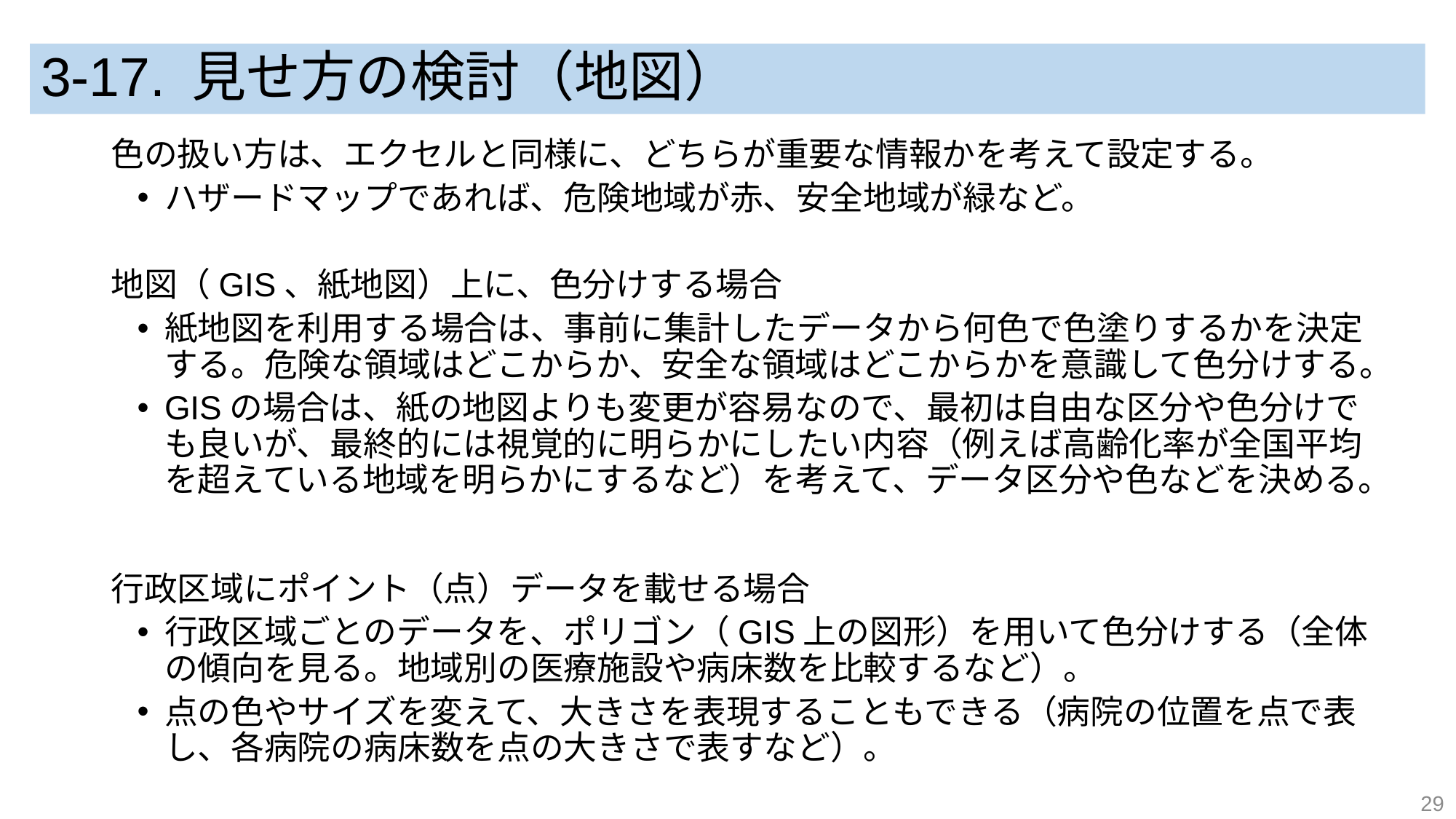

# 3-17. 見せ方の検討（地図）
色の扱い方は、エクセルと同様に、どちらが重要な情報かを考えて設定する。
ハザードマップであれば、危険地域が赤、安全地域が緑など。
地図（GIS、紙地図）上に、色分けする場合
紙地図を利用する場合は、事前に集計したデータから何色で色塗りするかを決定する。危険な領域はどこからか、安全な領域はどこからかを意識して色分けする。
GISの場合は、紙の地図よりも変更が容易なので、最初は自由な区分や色分けでも良いが、最終的には視覚的に明らかにしたい内容（例えば高齢化率が全国平均を超えている地域を明らかにするなど）を考えて、データ区分や色などを決める。

行政区域にポイント（点）データを載せる場合
行政区域ごとのデータを、ポリゴン（GIS上の図形）を用いて色分けする（全体の傾向を見る。地域別の医療施設や病床数を比較するなど）。
点の色やサイズを変えて、大きさを表現することもできる（病院の位置を点で表し、各病院の病床数を点の大きさで表すなど）。
29